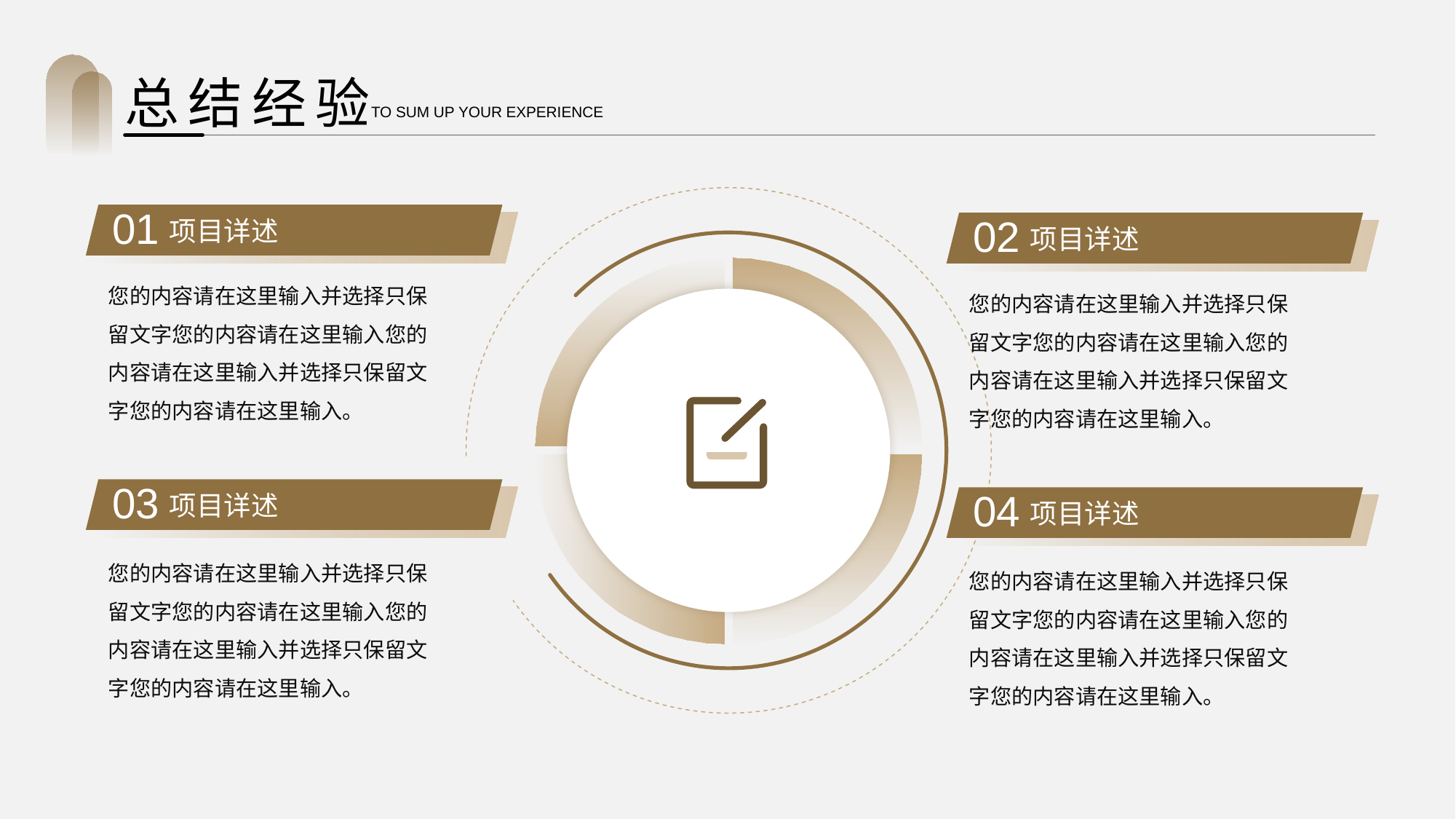

总结经验
TO SUM UP YOUR EXPERIENCE

01
项目详述

您的内容请在这里输入并选择只保留文字您的内容请在这里输入您的内容请在这里输入并选择只保留文字您的内容请在这里输入。
02
项目详述

您的内容请在这里输入并选择只保留文字您的内容请在这里输入您的内容请在这里输入并选择只保留文字您的内容请在这里输入。

03
项目详述

您的内容请在这里输入并选择只保留文字您的内容请在这里输入您的内容请在这里输入并选择只保留文字您的内容请在这里输入。
04
项目详述

您的内容请在这里输入并选择只保留文字您的内容请在这里输入您的内容请在这里输入并选择只保留文字您的内容请在这里输入。